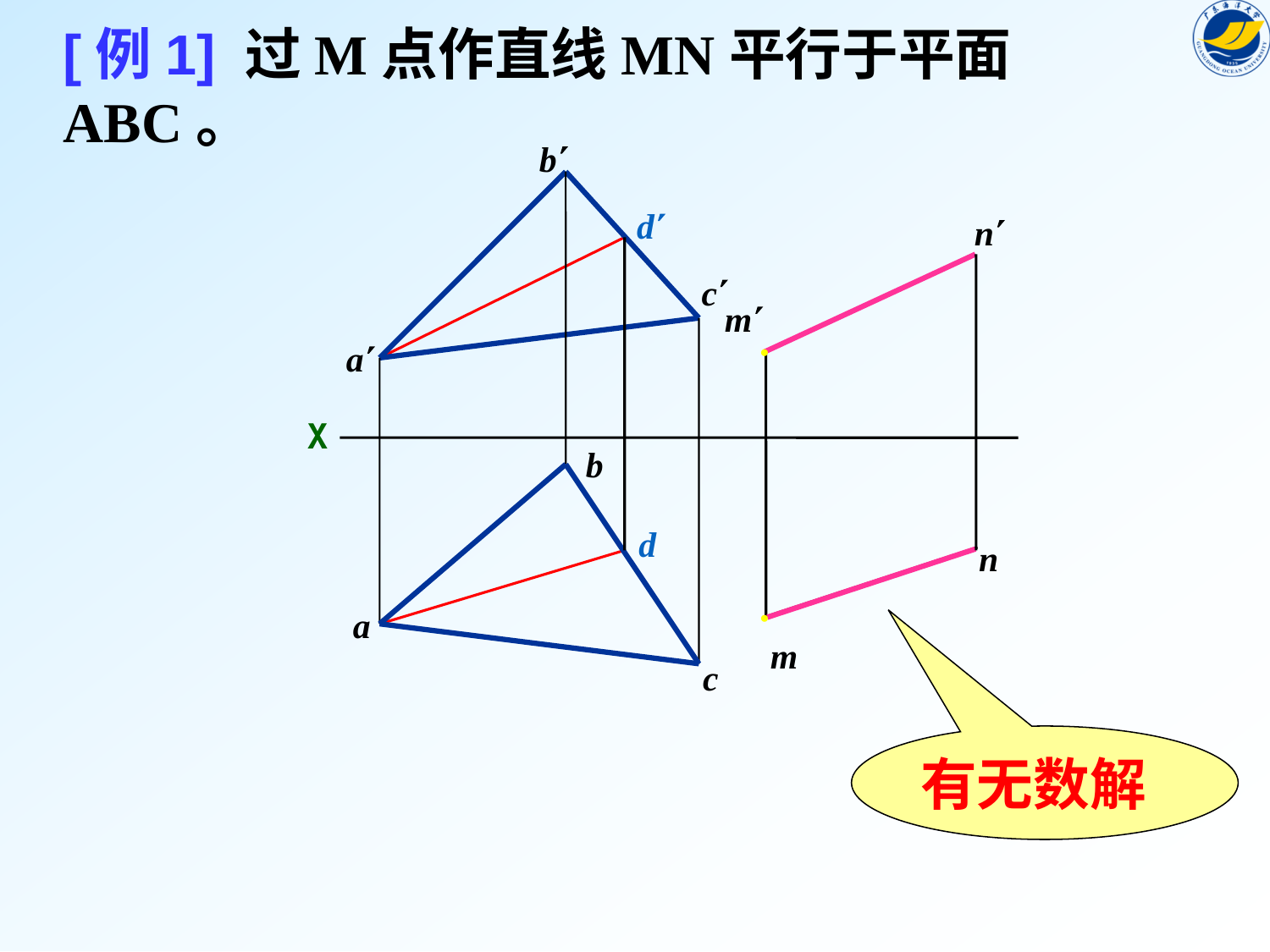

[例1] 过M点作直线MN平行于平面ABC。
b′

d′
n′

c′
m′

a′
●

X
b

d
n

a
●
m

c
有无数解